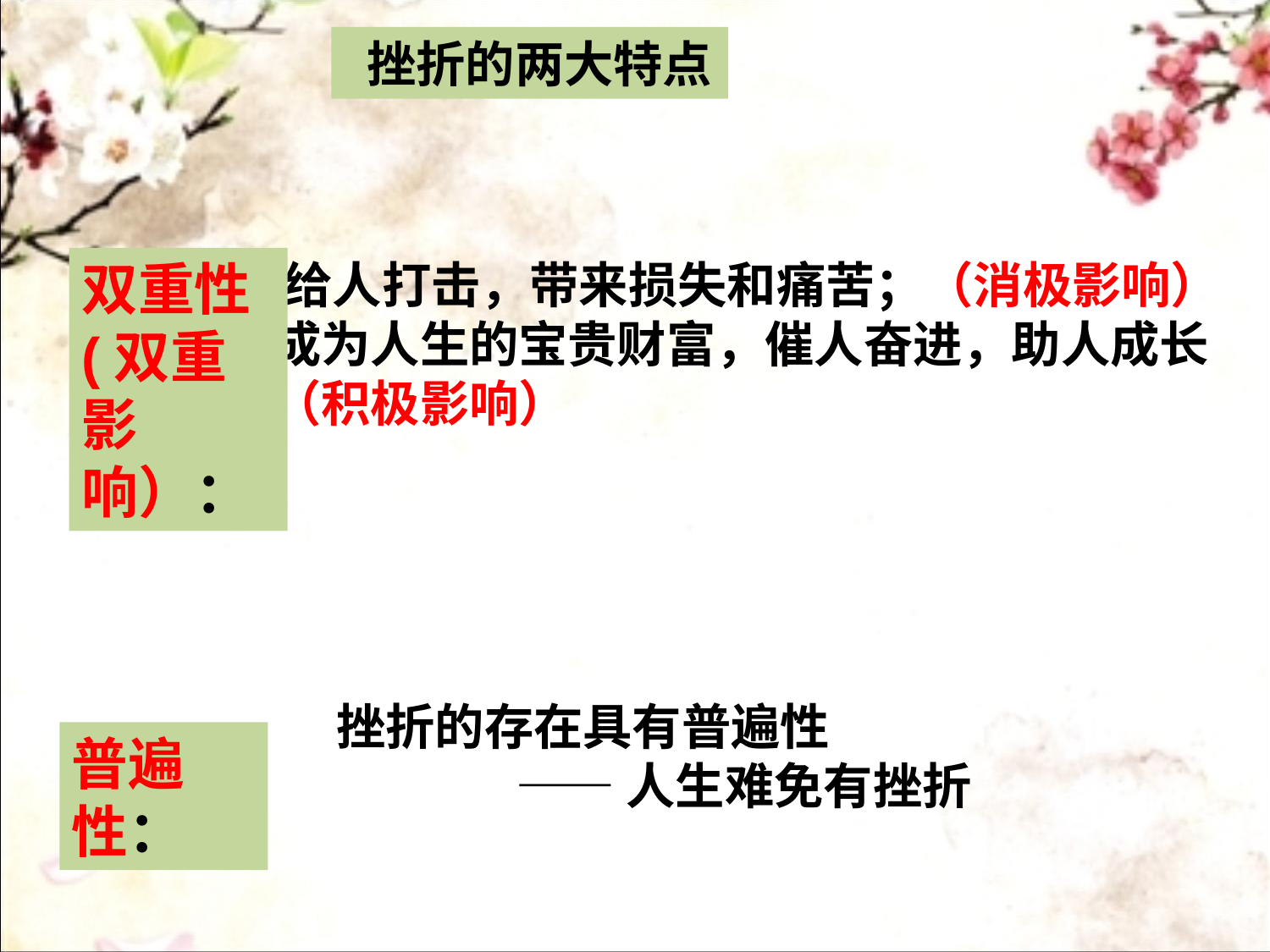

挫折的两大特点
                给人打击，带来损失和痛苦；（消极影响）
               成为人生的宝贵财富，催人奋进，助人成长
               （积极影响）
双重性(双重影响）：
挫折的存在具有普遍性
                ——人生难免有挫折
普遍性：